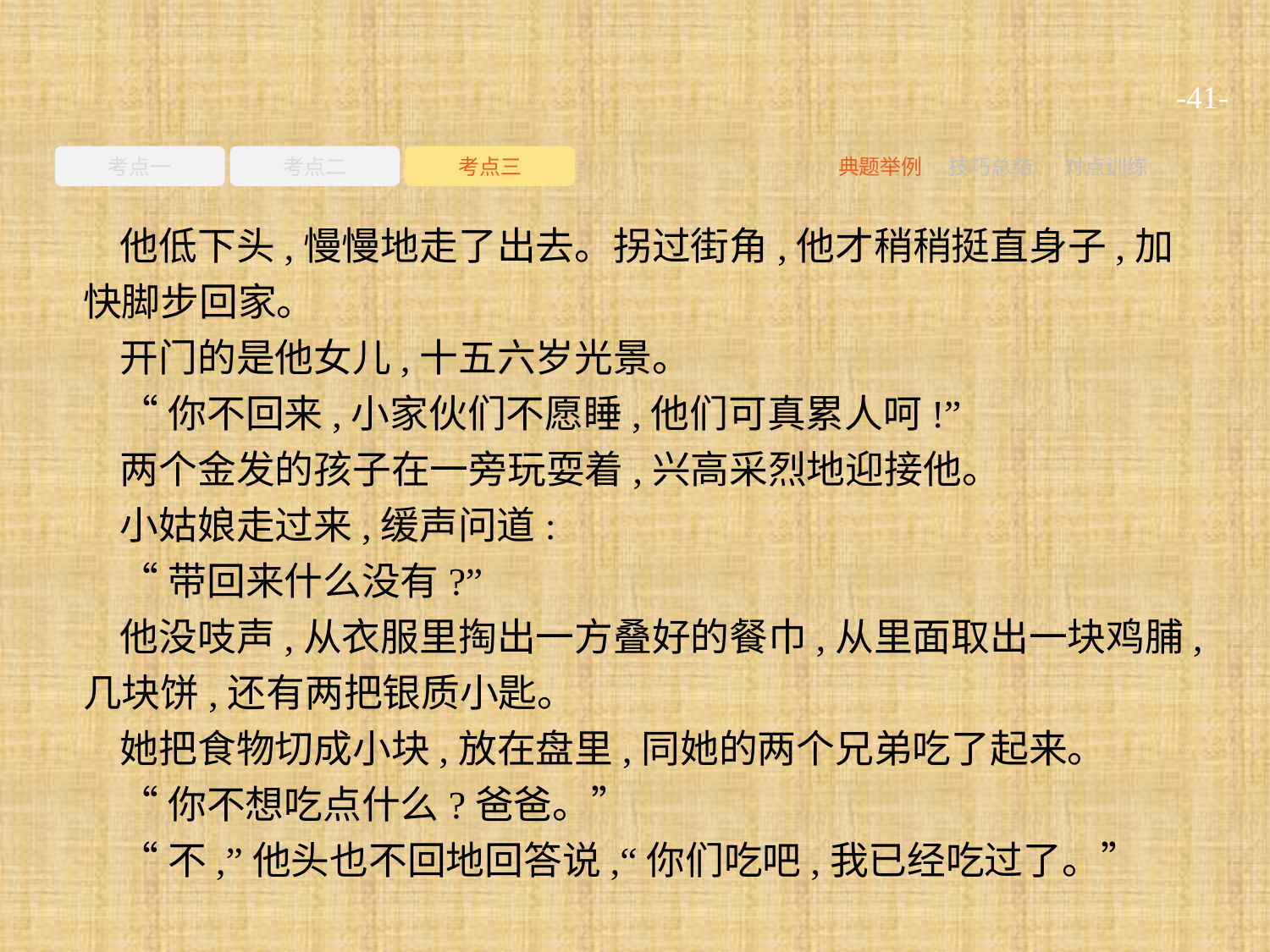

-41-
考点一
考点二
考点三
典题举例
技巧总结
对点训练
他低下头,慢慢地走了出去。拐过街角,他才稍稍挺直身子,加快脚步回家。
开门的是他女儿,十五六岁光景。
“你不回来,小家伙们不愿睡,他们可真累人呵!”
两个金发的孩子在一旁玩耍着,兴高采烈地迎接他。
小姑娘走过来,缓声问道:
“带回来什么没有?”
他没吱声,从衣服里掏出一方叠好的餐巾,从里面取出一块鸡脯,几块饼,还有两把银质小匙。
她把食物切成小块,放在盘里,同她的两个兄弟吃了起来。
“你不想吃点什么?爸爸。”
“不,”他头也不回地回答说,“你们吃吧,我已经吃过了。”